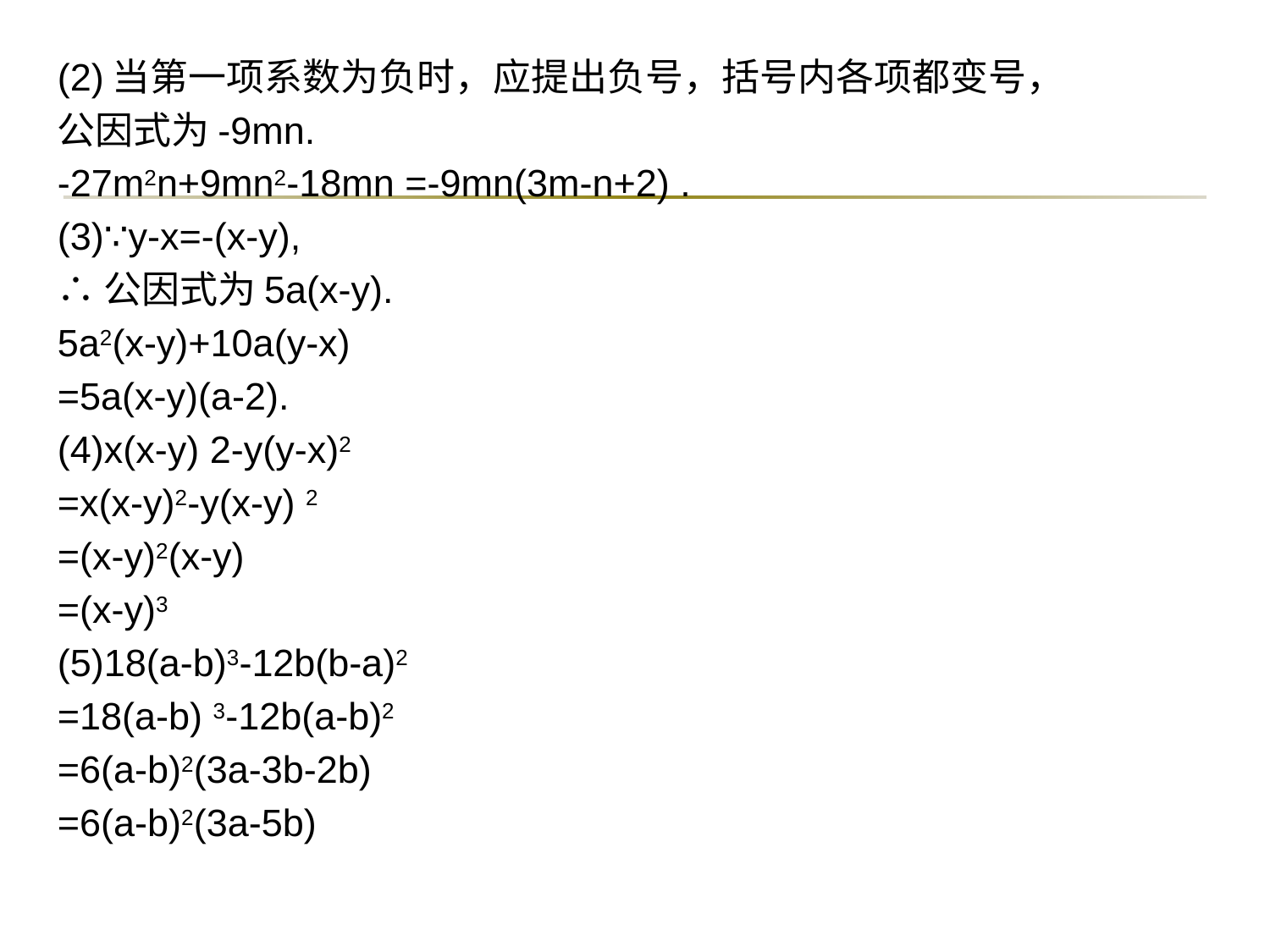

(2)当第一项系数为负时，应提出负号，括号内各项都变号，
公因式为-9mn.
-27m2n+9mn2-18mn =-9mn(3m-n+2) .
(3)∵y-x=-(x-y),
∴公因式为5a(x-y).
5a2(x-y)+10a(y-x)
=5a(x-y)(a-2).
(4)x(x-y) 2-y(y-x)2
=x(x-y)2-y(x-y) 2
=(x-y)2(x-y)
=(x-y)3
(5)18(a-b)3-12b(b-a)2
=18(a-b) 3-12b(a-b)2
=6(a-b)2(3a-3b-2b)
=6(a-b)2(3a-5b)